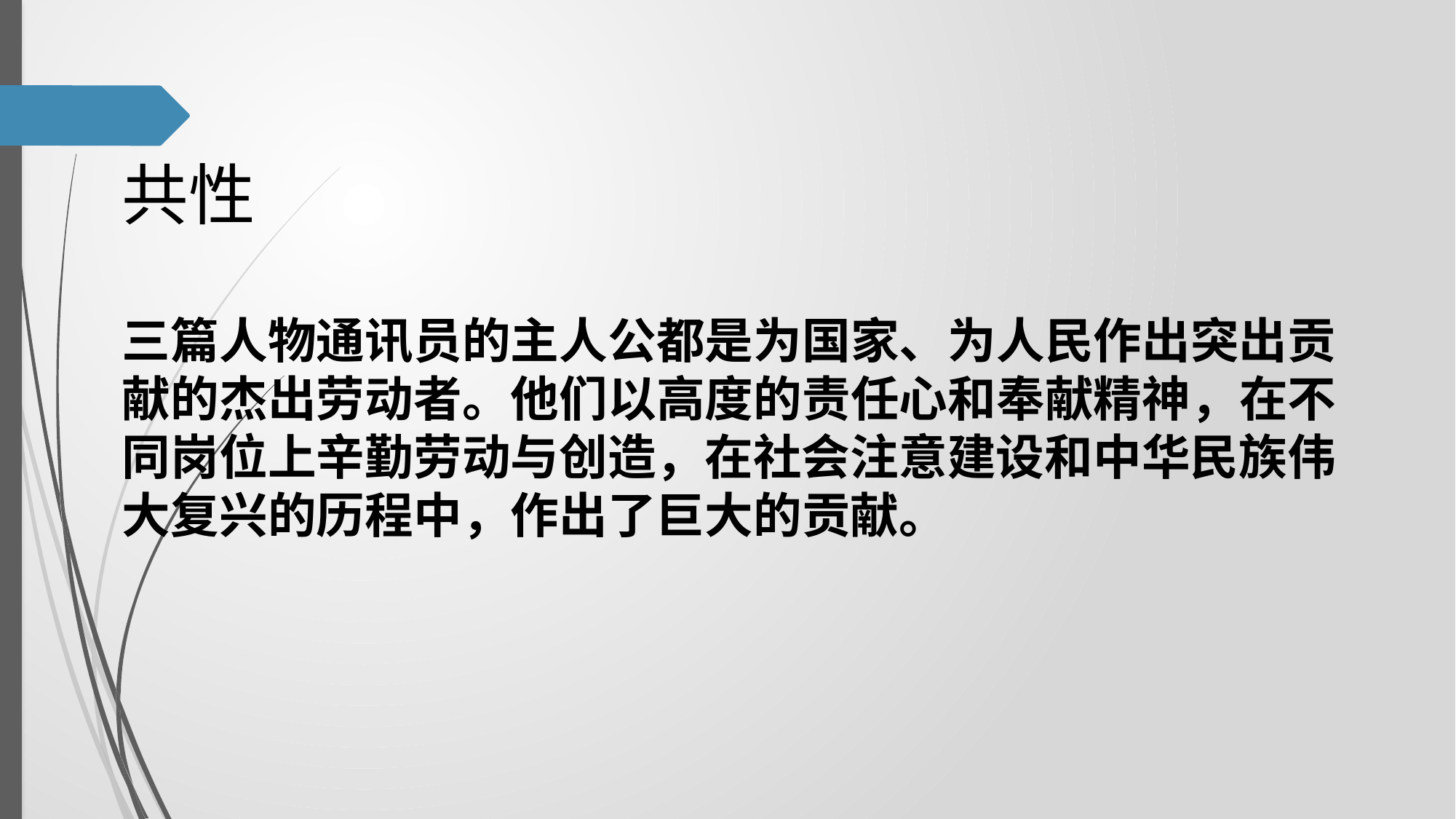

共性
三篇人物通讯员的主人公都是为国家、为人民作出突出贡献的杰出劳动者。他们以高度的责任心和奉献精神，在不同岗位上辛勤劳动与创造，在社会注意建设和中华民族伟大复兴的历程中，作出了巨大的贡献。